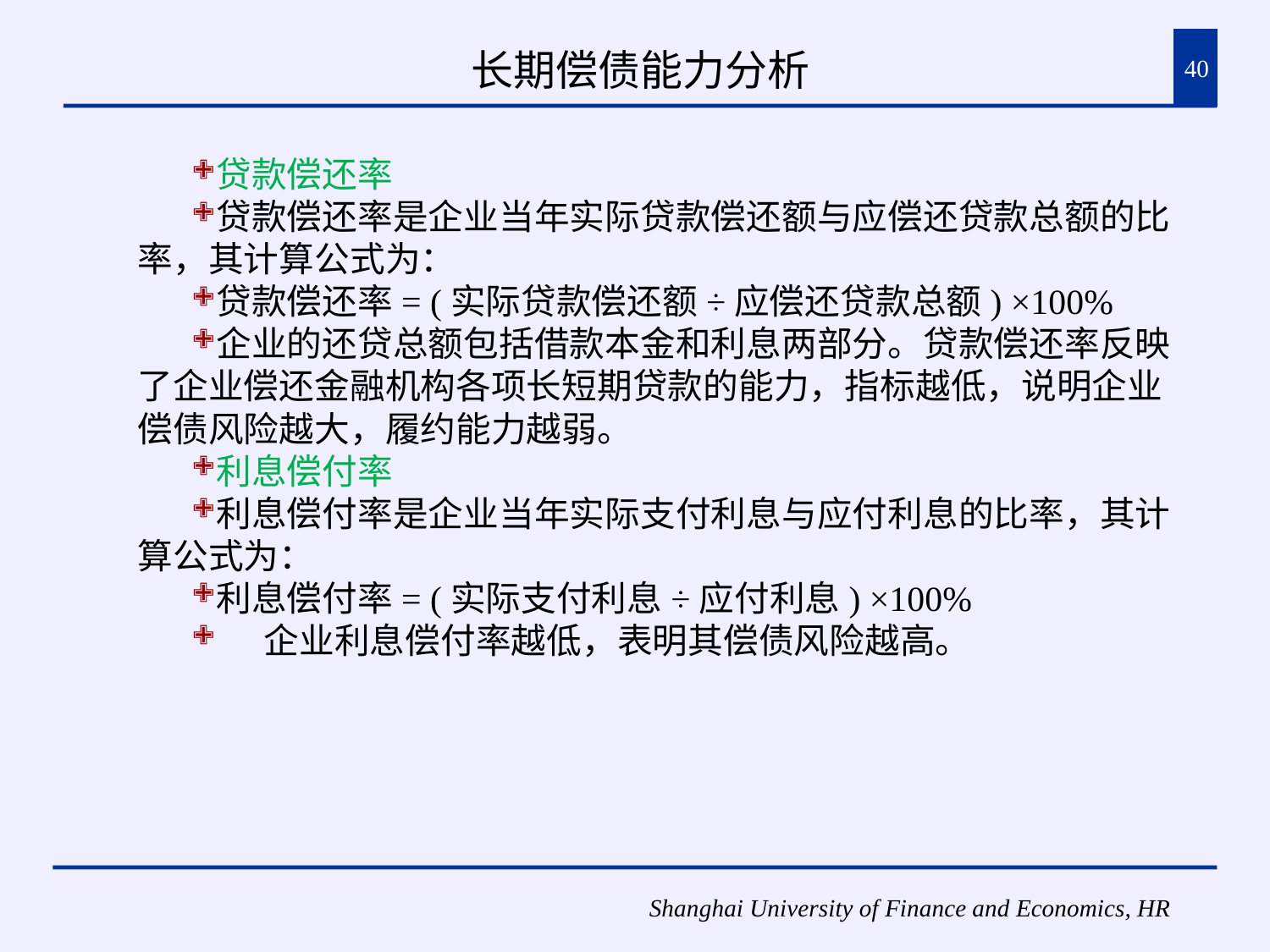

# 长期偿债能力分析
40
贷款偿还率
贷款偿还率是企业当年实际贷款偿还额与应偿还贷款总额的比率，其计算公式为：
贷款偿还率= (实际贷款偿还额÷应偿还贷款总额) ×100%
企业的还贷总额包括借款本金和利息两部分。贷款偿还率反映了企业偿还金融机构各项长短期贷款的能力，指标越低，说明企业偿债风险越大，履约能力越弱。
利息偿付率
利息偿付率是企业当年实际支付利息与应付利息的比率，其计算公式为：
利息偿付率= (实际支付利息÷应付利息) ×100%
     企业利息偿付率越低，表明其偿债风险越高。